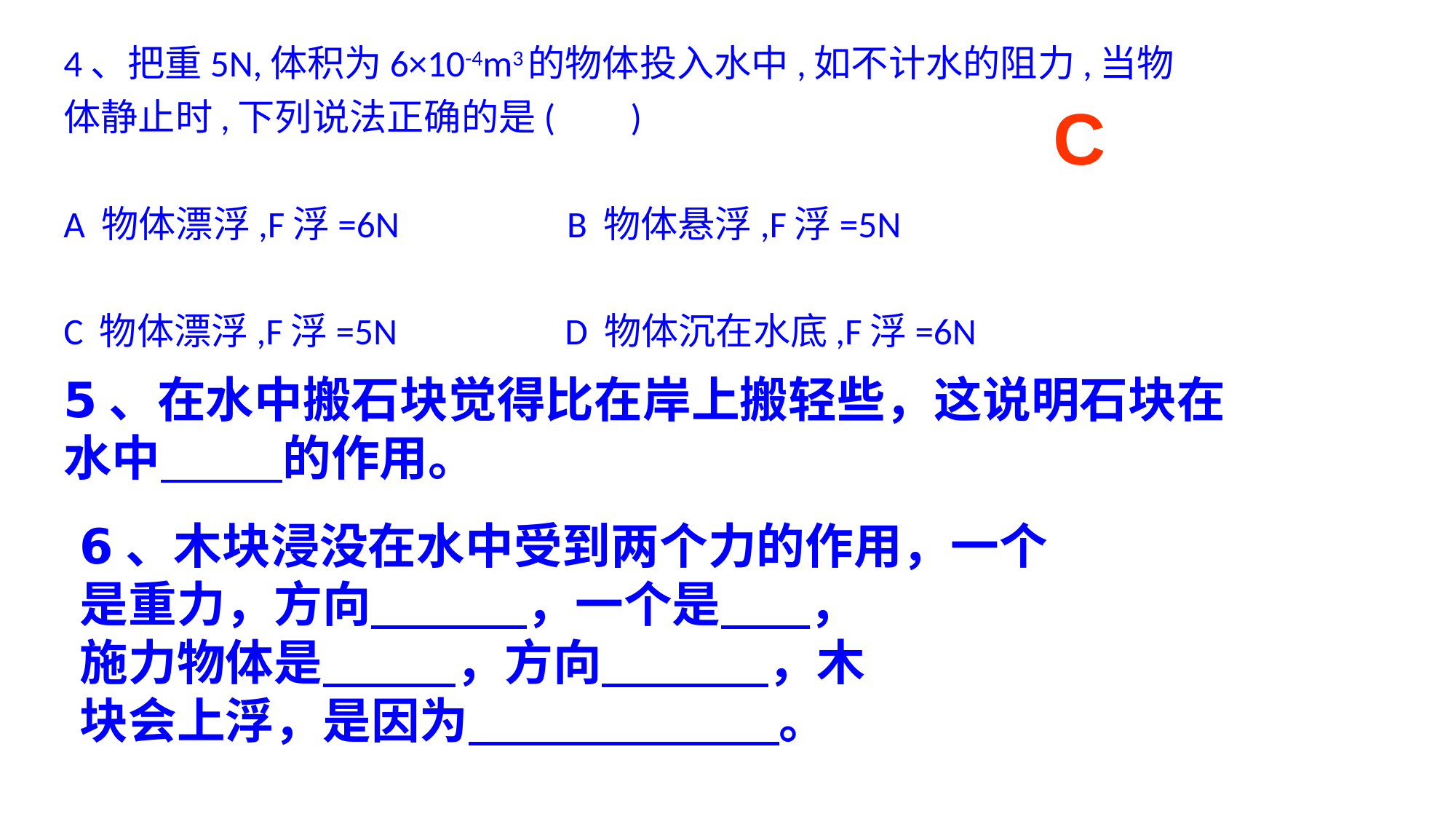

4、把重5N,体积为6×10-4m3的物体投入水中,如不计水的阻力,当物
体静止时,下列说法正确的是(         )

A 物体漂浮,F浮=6N                    B 物体悬浮,F浮=5N

C 物体漂浮,F浮=5N                    D 物体沉在水底,F浮=6N
C
5、在水中搬石块觉得比在岸上搬轻些，这说明石块在水中           的作用。
6、木块浸没在水中受到两个力的作用，一个
是重力，方向              ，一个是        ，
施力物体是            ，方向               ，木
块会上浮，是因为                            。